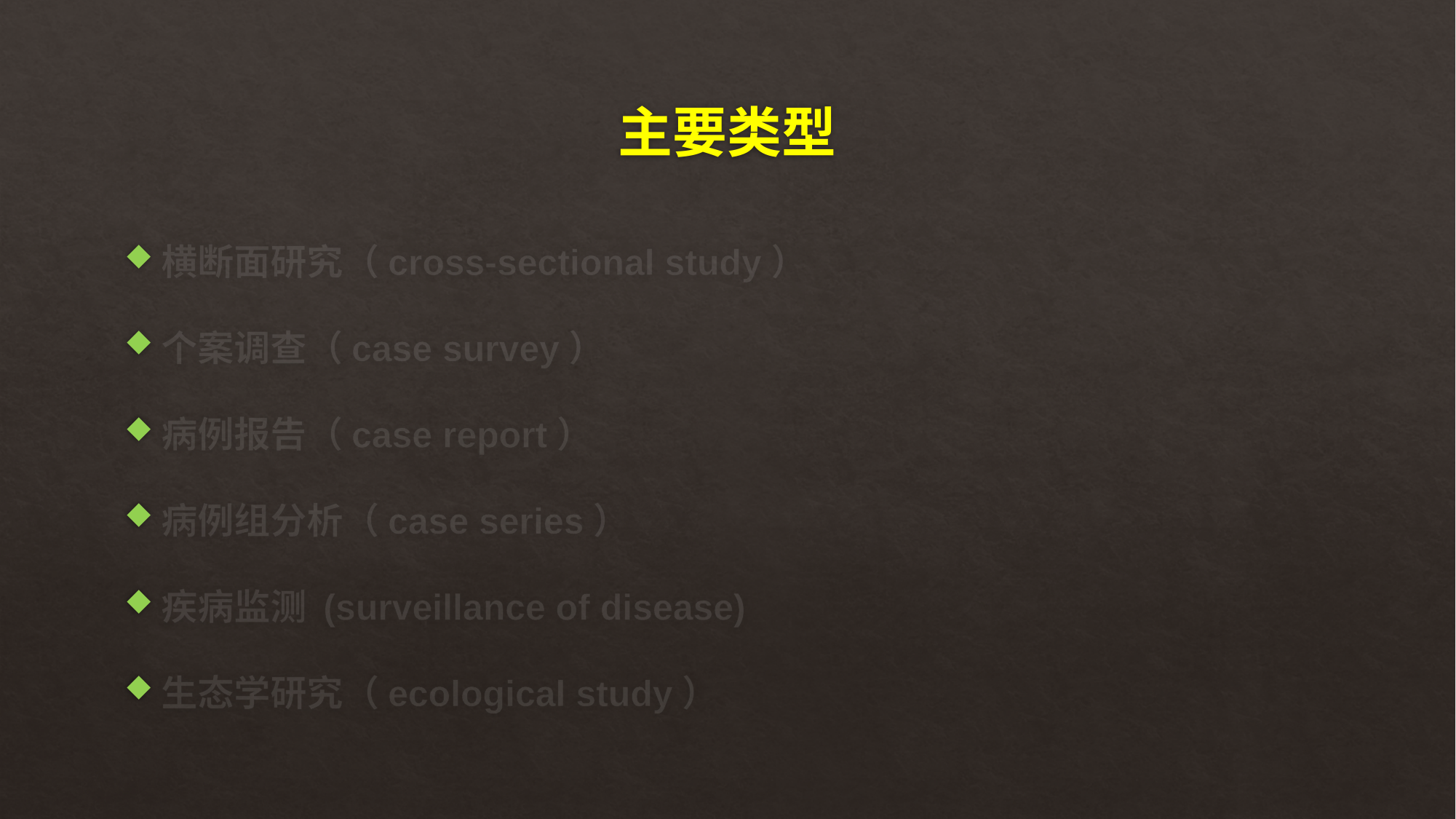

# 主要类型
横断面研究（cross-sectional study）
个案调查（case survey）
病例报告（case report）
病例组分析（case series）
疾病监测 (surveillance of disease)
生态学研究（ecological study）